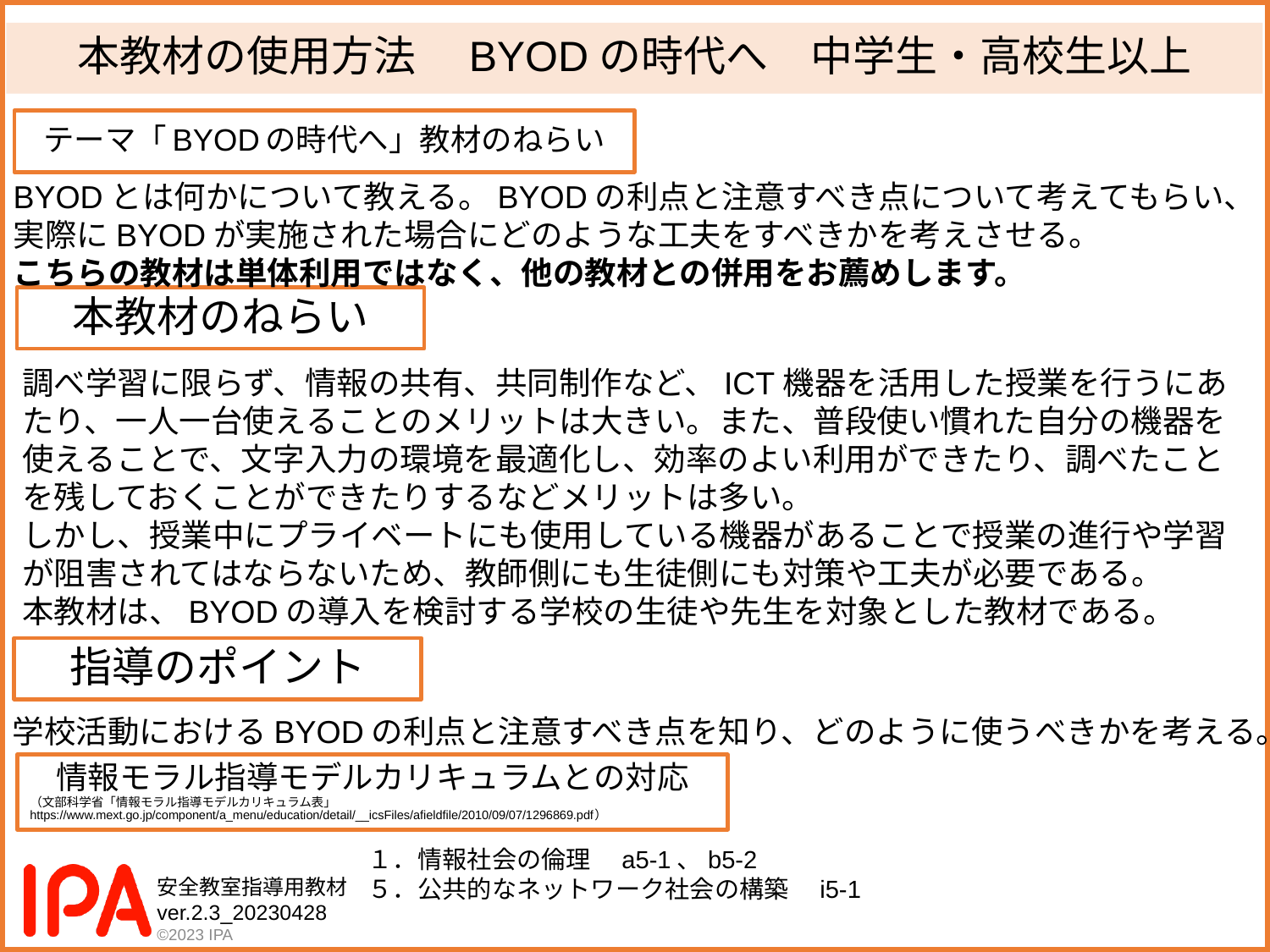

# 本教材の使用方法　BYODの時代へ　中学生・高校生以上
テーマ「BYODの時代へ」教材のねらい
BYODとは何かについて教える。BYODの利点と注意すべき点について考えてもらい、
実際にBYODが実施された場合にどのような工夫をすべきかを考えさせる。
こちらの教材は単体利用ではなく、他の教材との併用をお薦めします。
本教材のねらい
調べ学習に限らず、情報の共有、共同制作など、ICT機器を活用した授業を行うにあたり、一人一台使えることのメリットは大きい。また、普段使い慣れた自分の機器を使えることで、文字入力の環境を最適化し、効率のよい利用ができたり、調べたことを残しておくことができたりするなどメリットは多い。
しかし、授業中にプライベートにも使用している機器があることで授業の進行や学習が阻害されてはならないため、教師側にも生徒側にも対策や工夫が必要である。
本教材は、BYODの導入を検討する学校の生徒や先生を対象とした教材である。
指導のポイント
学校活動におけるBYODの利点と注意すべき点を知り、どのように使うべきかを考える。
情報モラル指導モデルカリキュラムとの対応
（文部科学省「情報モラル指導モデルカリキュラム表」
https://www.mext.go.jp/component/a_menu/education/detail/__icsFiles/afieldfile/2010/09/07/1296869.pdf）
１．情報社会の倫理　a5-1、b5-2
５．公共的なネットワーク社会の構築　i5-1